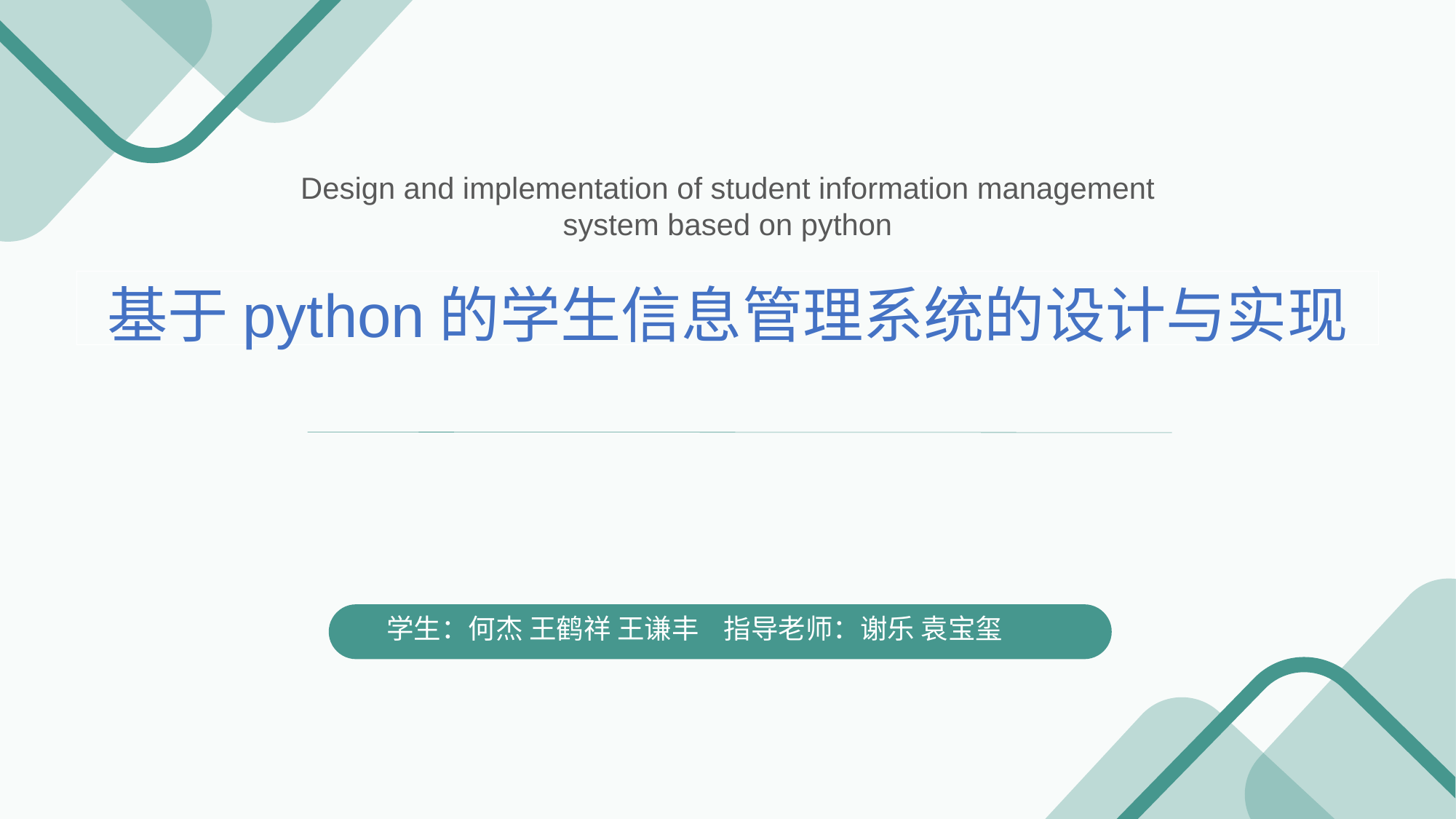

Design and implementation of student information management system based on python
基于python的学生信息管理系统的设计与实现

   学生：何杰 王鹤祥 王谦丰    指导老师：谢乐 袁宝玺